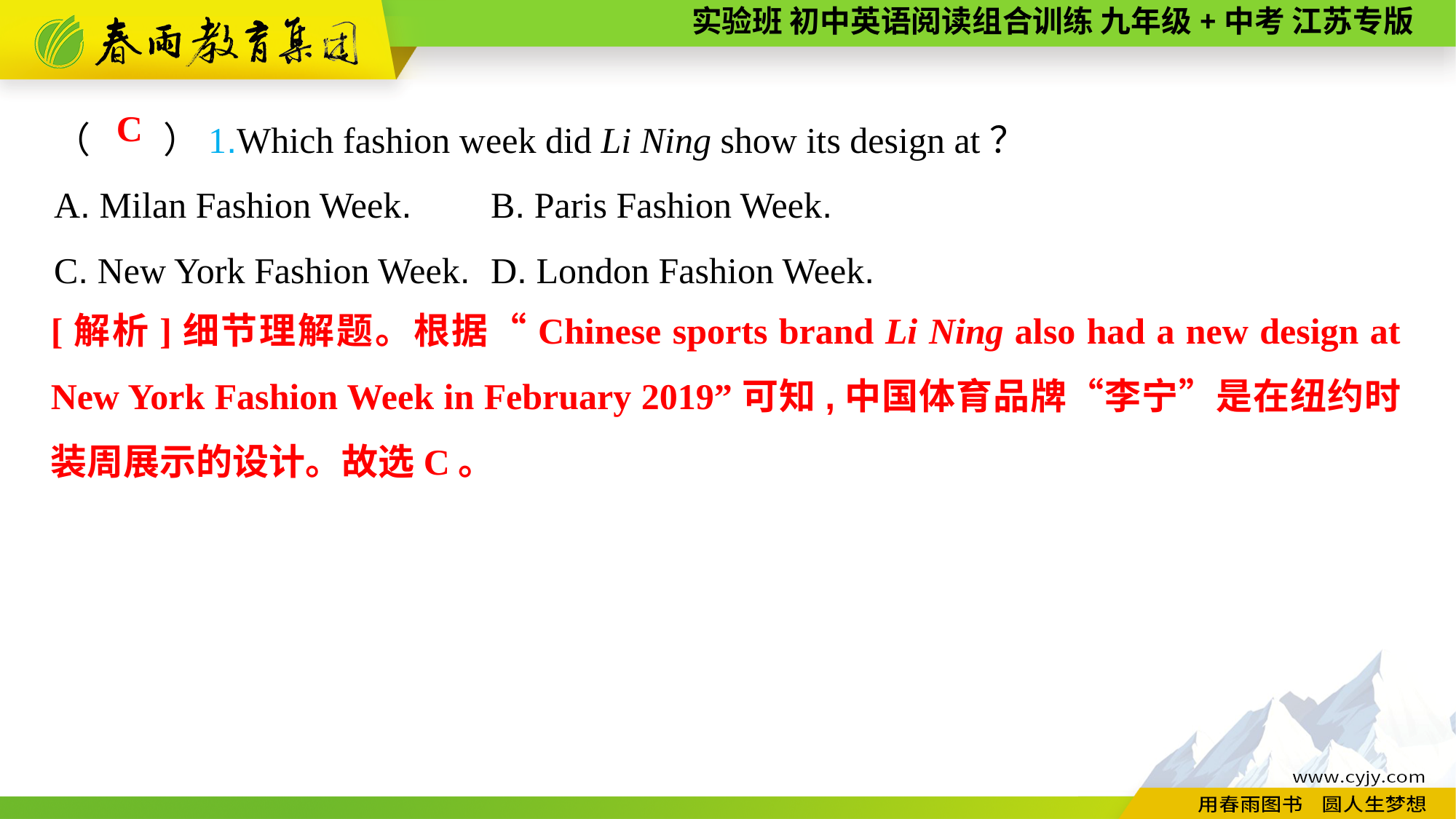

（　　）1.Which fashion week did Li Ning show its design at？
A. Milan Fashion Week.	B. Paris Fashion Week.
C. New York Fashion Week.	D. London Fashion Week.
C
[解析]细节理解题。根据“Chinese sports brand Li Ning also had a new design at New York Fashion Week in February 2019”可知,中国体育品牌“李宁”是在纽约时装周展示的设计。故选C。